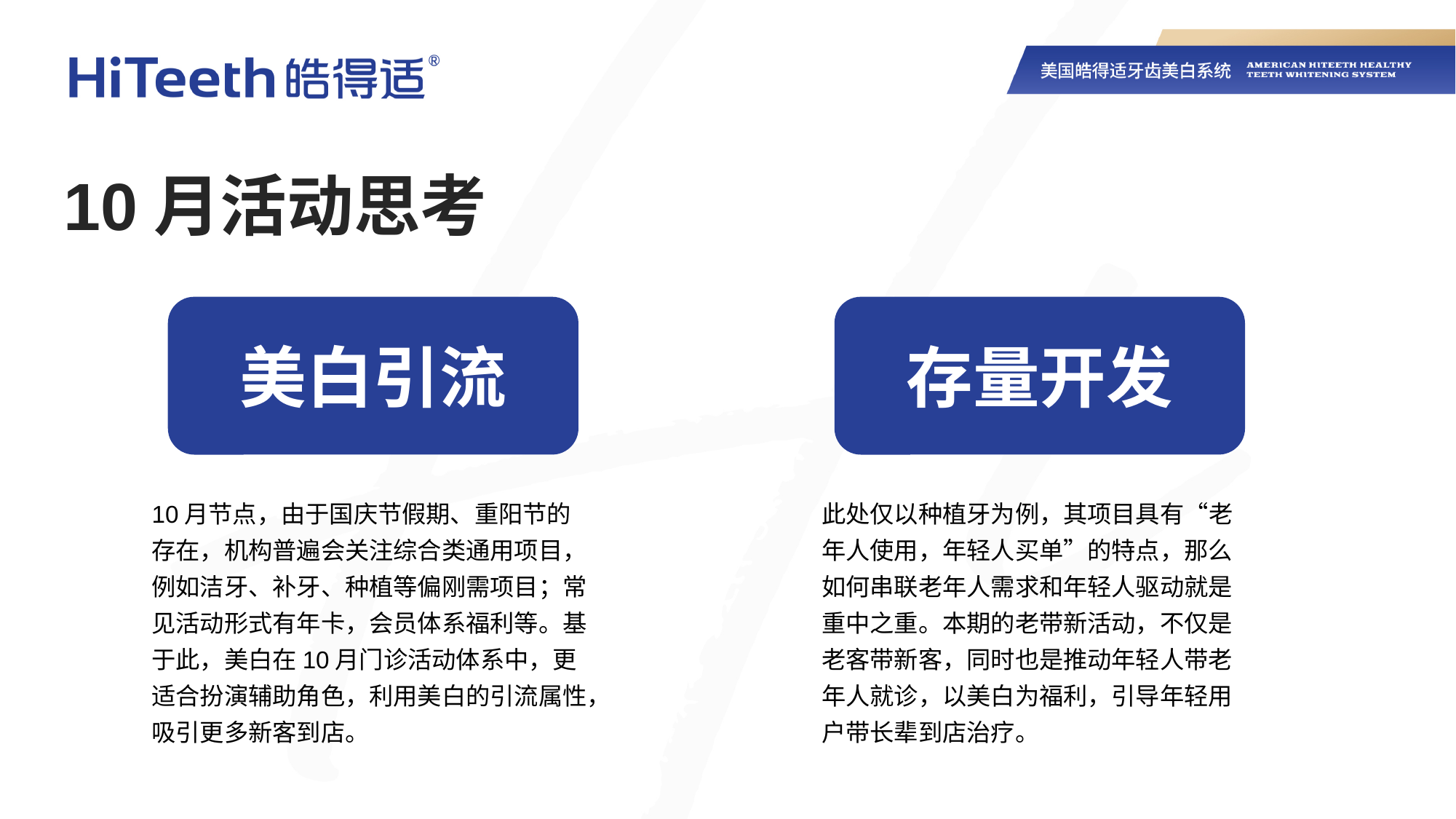

10月活动思考
美白引流
存量开发
10月节点，由于国庆节假期、重阳节的存在，机构普遍会关注综合类通用项目，例如洁牙、补牙、种植等偏刚需项目；常见活动形式有年卡，会员体系福利等。基于此，美白在10月门诊活动体系中，更适合扮演辅助角色，利用美白的引流属性，吸引更多新客到店。
此处仅以种植牙为例，其项目具有“老年人使用，年轻人买单”的特点，那么如何串联老年人需求和年轻人驱动就是重中之重。本期的老带新活动，不仅是老客带新客，同时也是推动年轻人带老年人就诊，以美白为福利，引导年轻用户带长辈到店治疗。